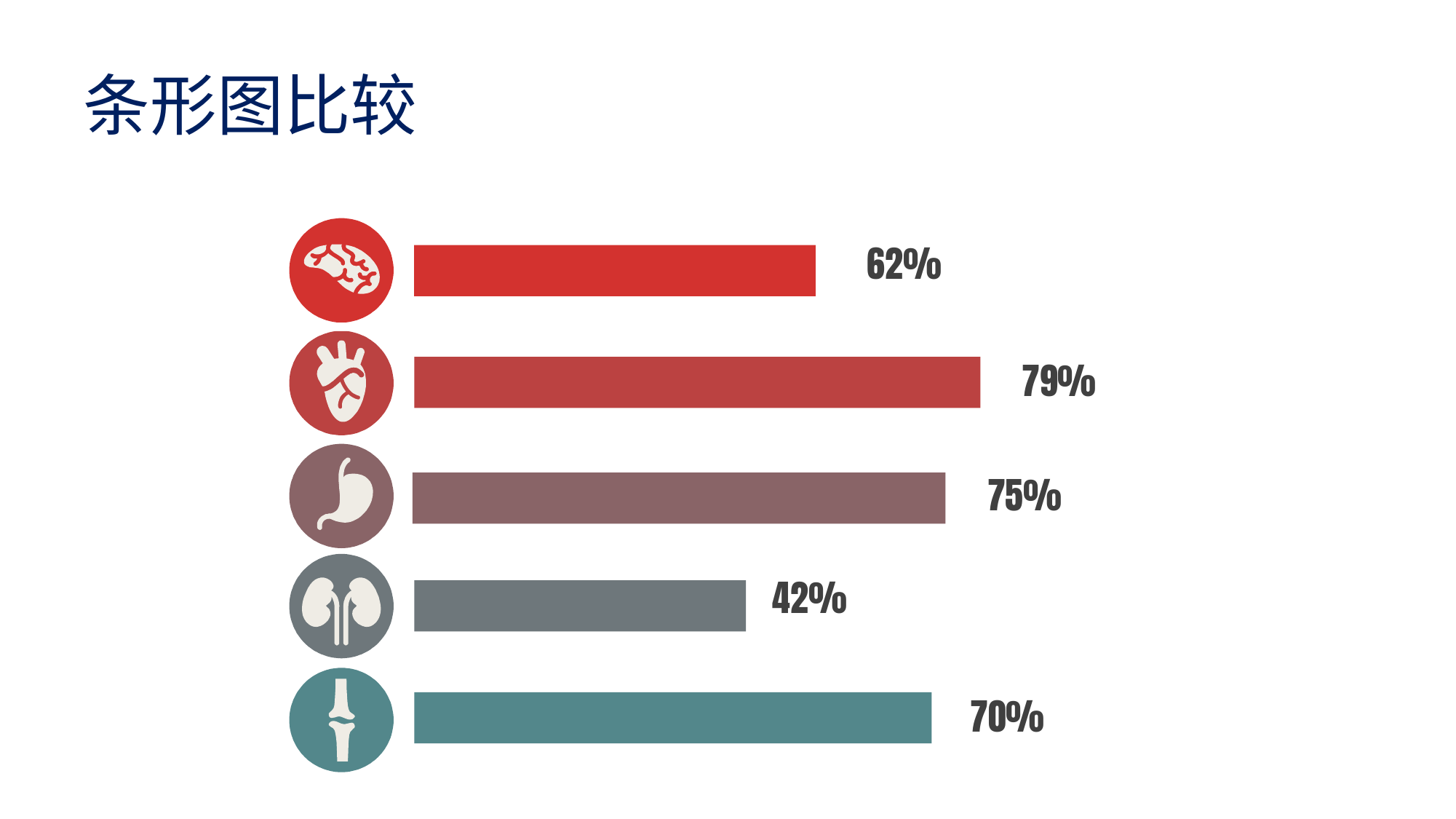

# 条形图比较

62%
79%
75%
42%
70%